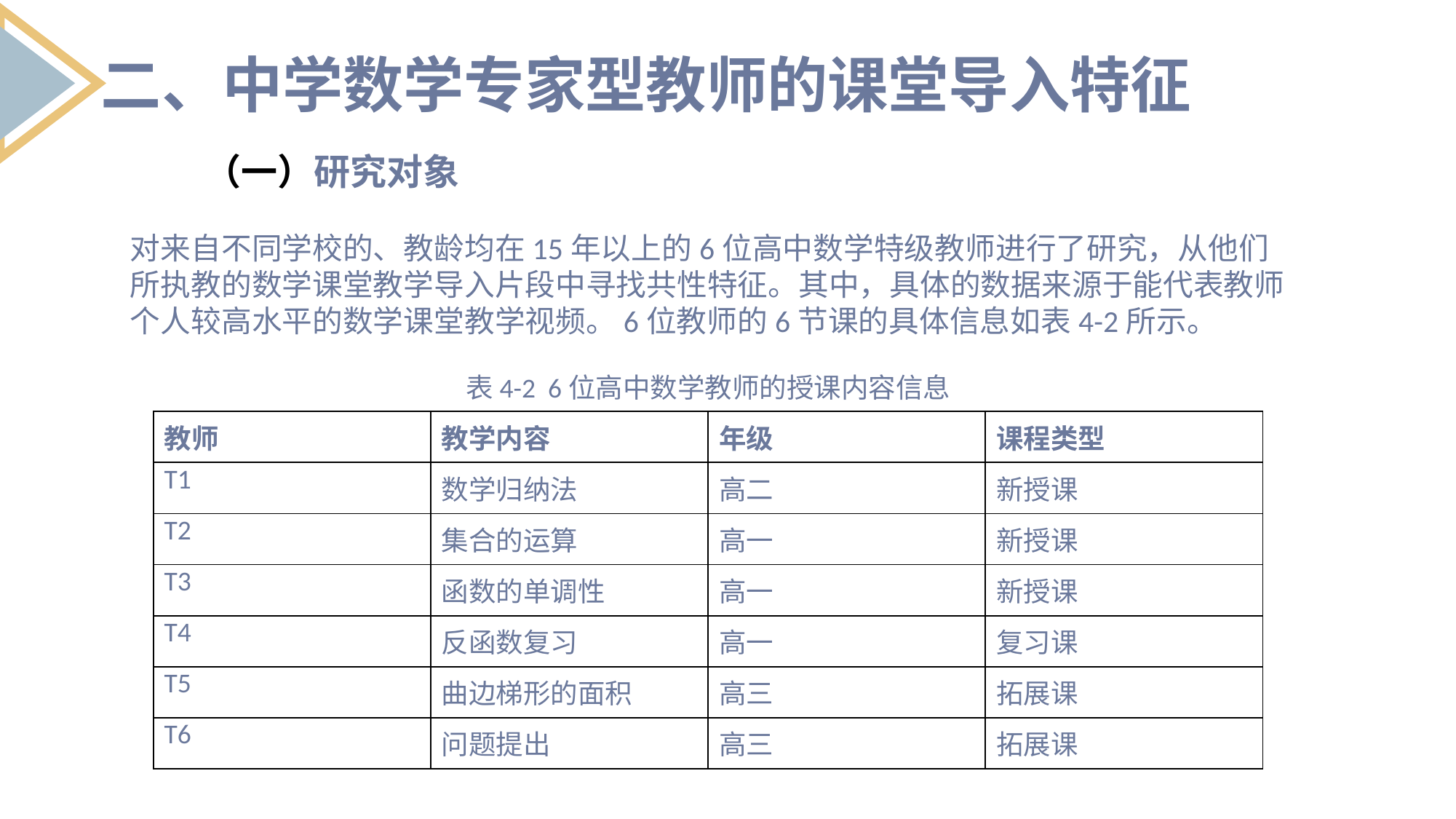

二、中学数学专家型教师的课堂导入特征

        （一）研究对象

对来自不同学校的、教龄均在15年以上的6位高中数学特级教师进行了研究，从他们所执教的数学课堂教学导入片段中寻找共性特征。其中，具体的数据来源于能代表教师个人较高水平的数学课堂教学视频。6位教师的6节课的具体信息如表4-2所示。

表4-2  6位高中数学教师的授课内容信息
| 教师 | 教学内容 | 年级 | 课程类型 |
| --- | --- | --- | --- |
| T1 | 数学归纳法 | 高二 | 新授课 |
| T2 | 集合的运算 | 高一 | 新授课 |
| T3 | 函数的单调性 | 高一 | 新授课 |
| T4 | 反函数复习 | 高一 | 复习课 |
| T5 | 曲边梯形的面积 | 高三 | 拓展课 |
| T6 | 问题提出 | 高三 | 拓展课 |